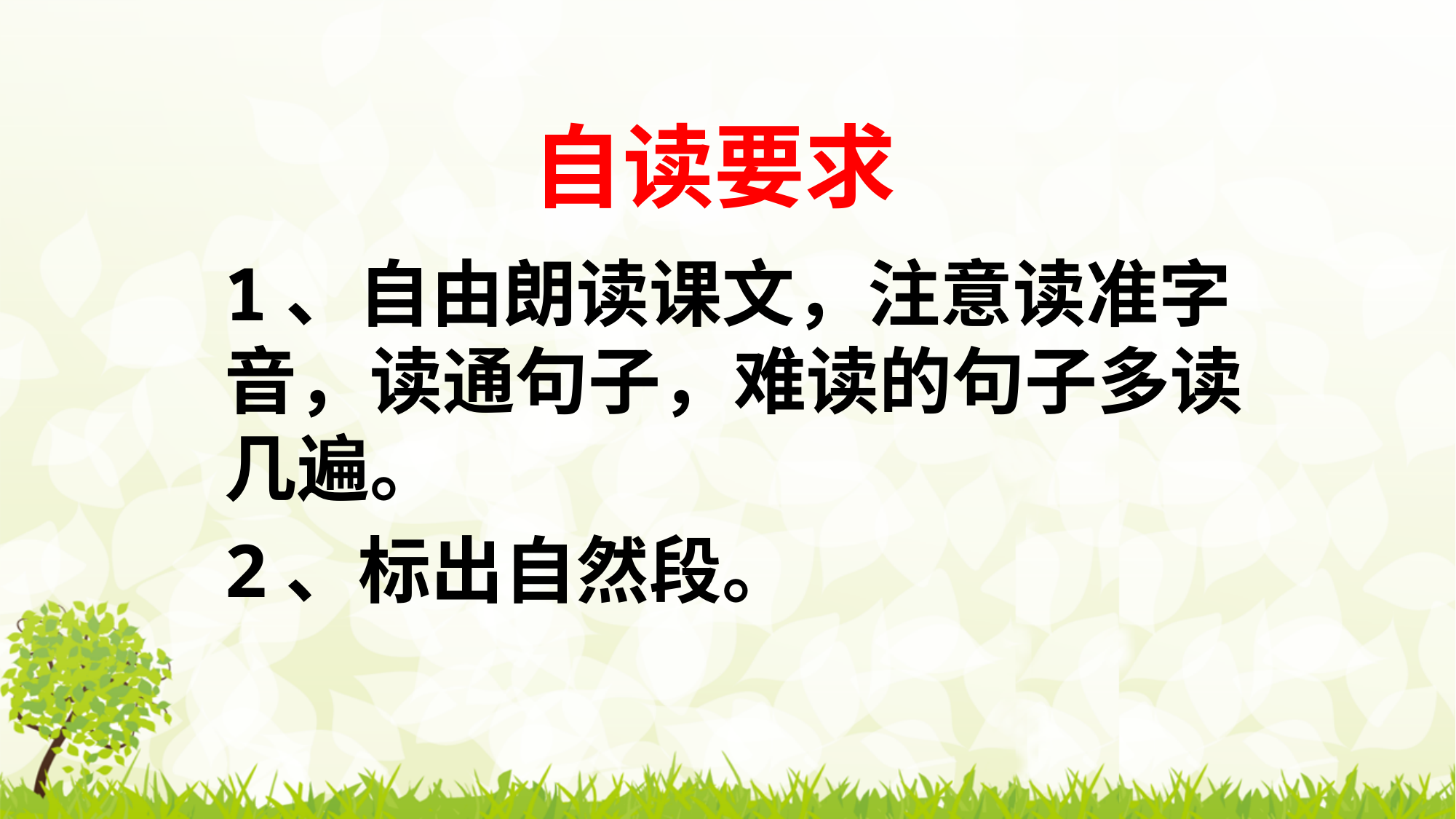

自读要求
1、自由朗读课文，注意读准字音，读通句子，难读的句子多读几遍。
2、标出自然段。